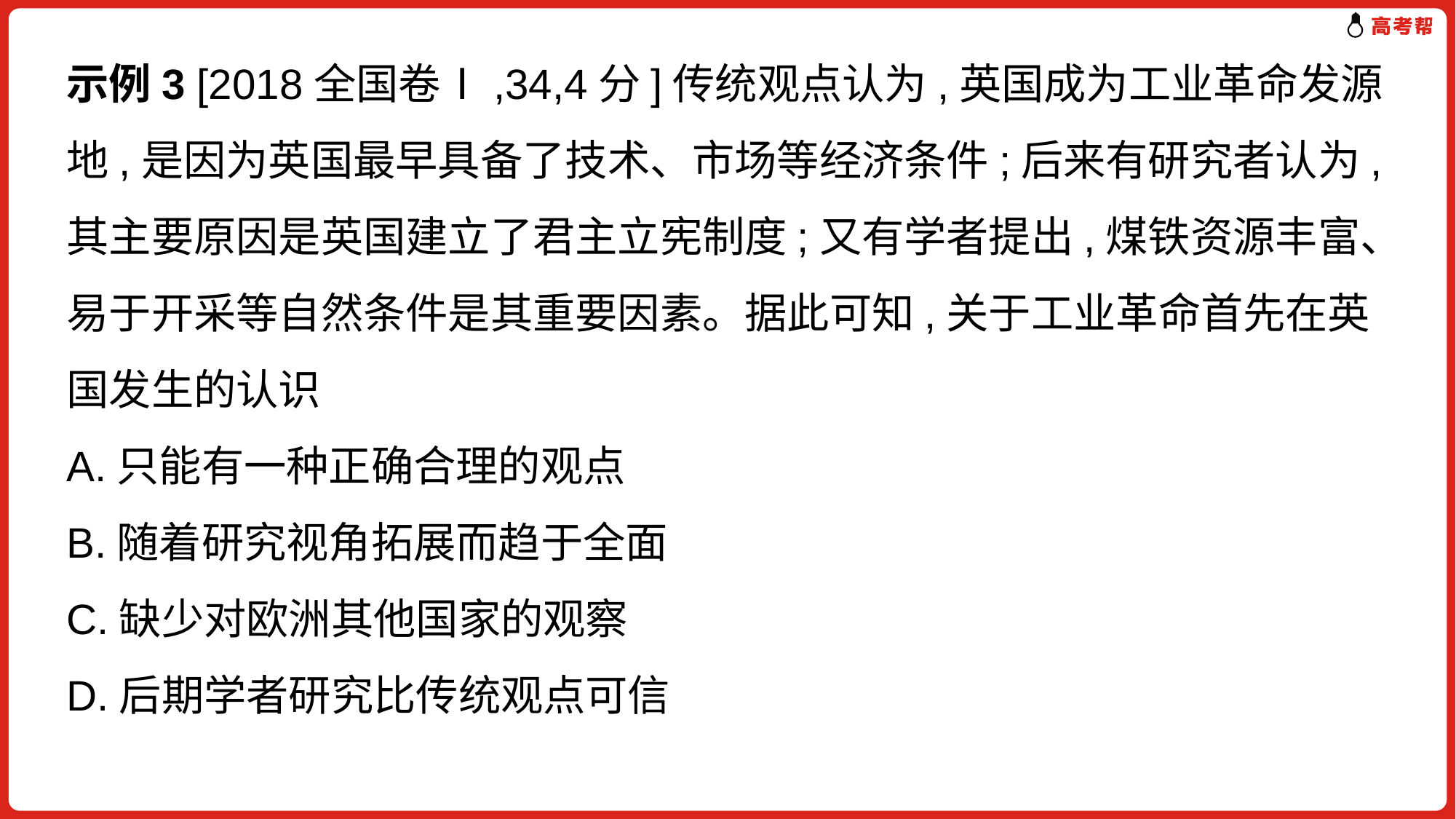

示例3 [2018全国卷Ⅰ,34,4分]传统观点认为,英国成为工业革命发源地,是因为英国最早具备了技术、市场等经济条件;后来有研究者认为,其主要原因是英国建立了君主立宪制度;又有学者提出,煤铁资源丰富、易于开采等自然条件是其重要因素。据此可知,关于工业革命首先在英国发生的认识
A.只能有一种正确合理的观点
B.随着研究视角拓展而趋于全面
C.缺少对欧洲其他国家的观察
D.后期学者研究比传统观点可信